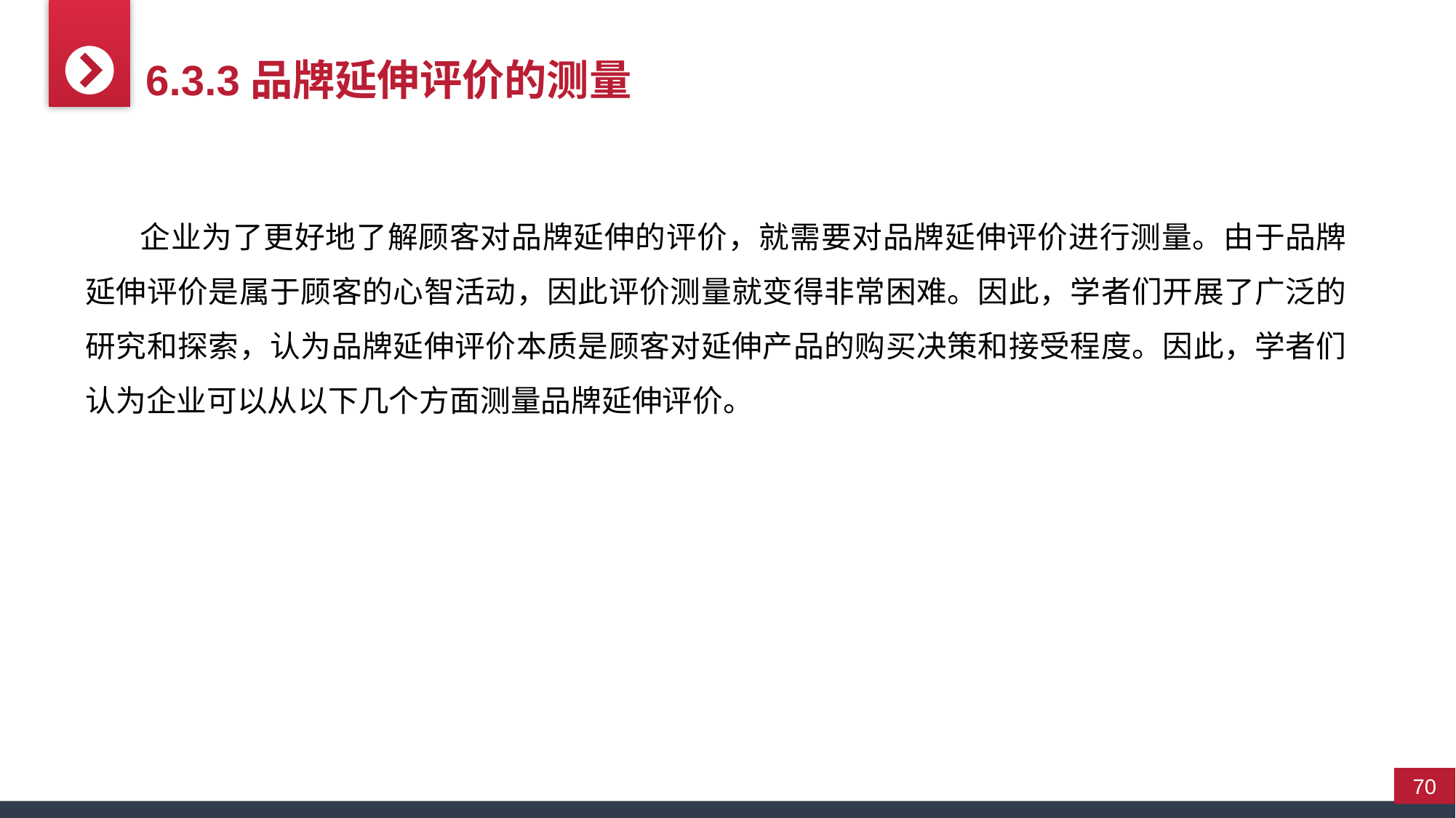

6.3.3品牌延伸评价的测量
企业为了更好地了解顾客对品牌延伸的评价，就需要对品牌延伸评价进行测量。由于品牌延伸评价是属于顾客的心智活动，因此评价测量就变得非常困难。因此，学者们开展了广泛的研究和探索，认为品牌延伸评价本质是顾客对延伸产品的购买决策和接受程度。因此，学者们认为企业可以从以下几个方面测量品牌延伸评价。